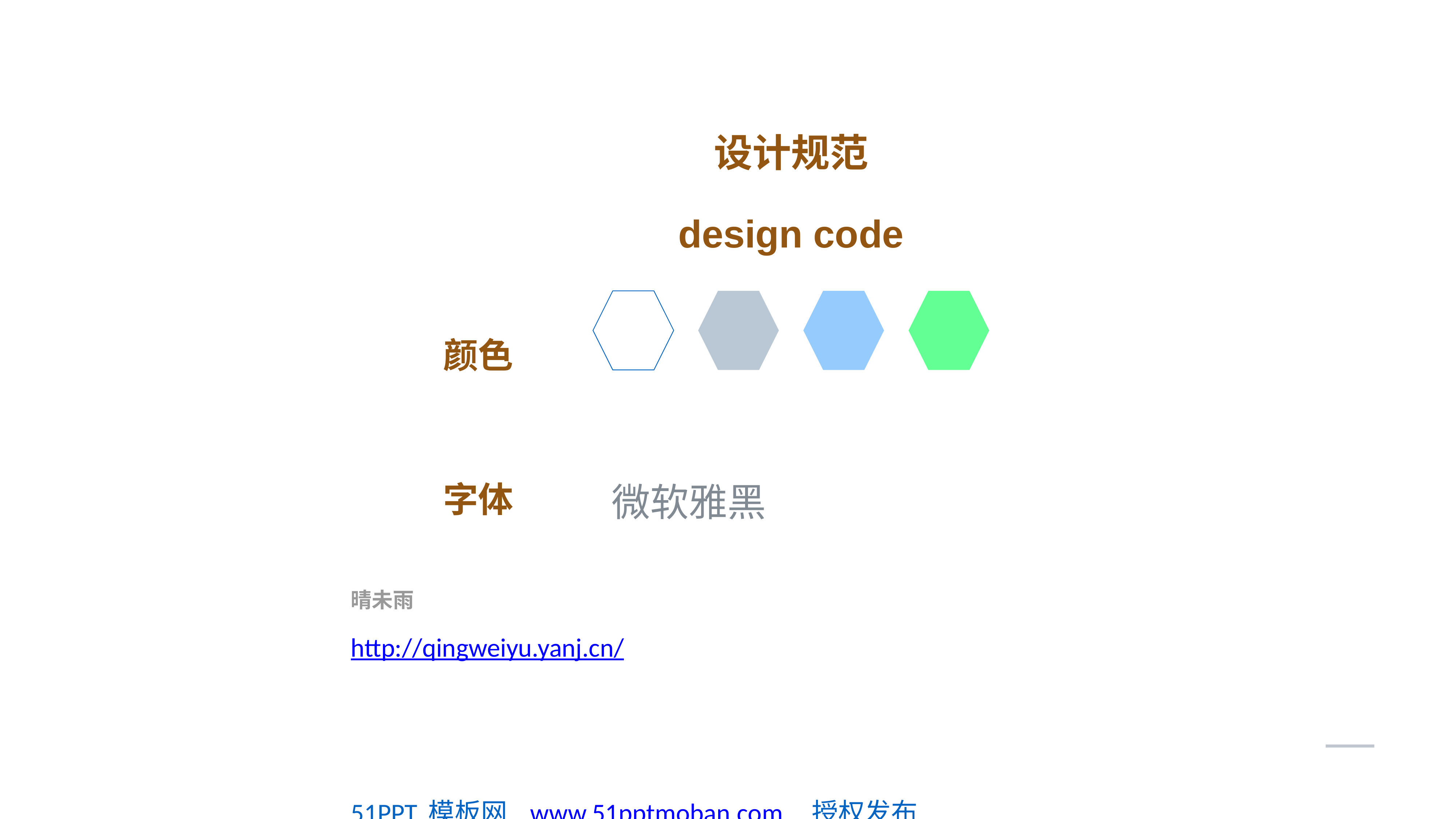

设计规范
design code

颜色
字体
微软雅黑
晴未雨
http://qingweiyu.yanj.cn/

51PPT模板网  www.51pptmoban.com   授权发布